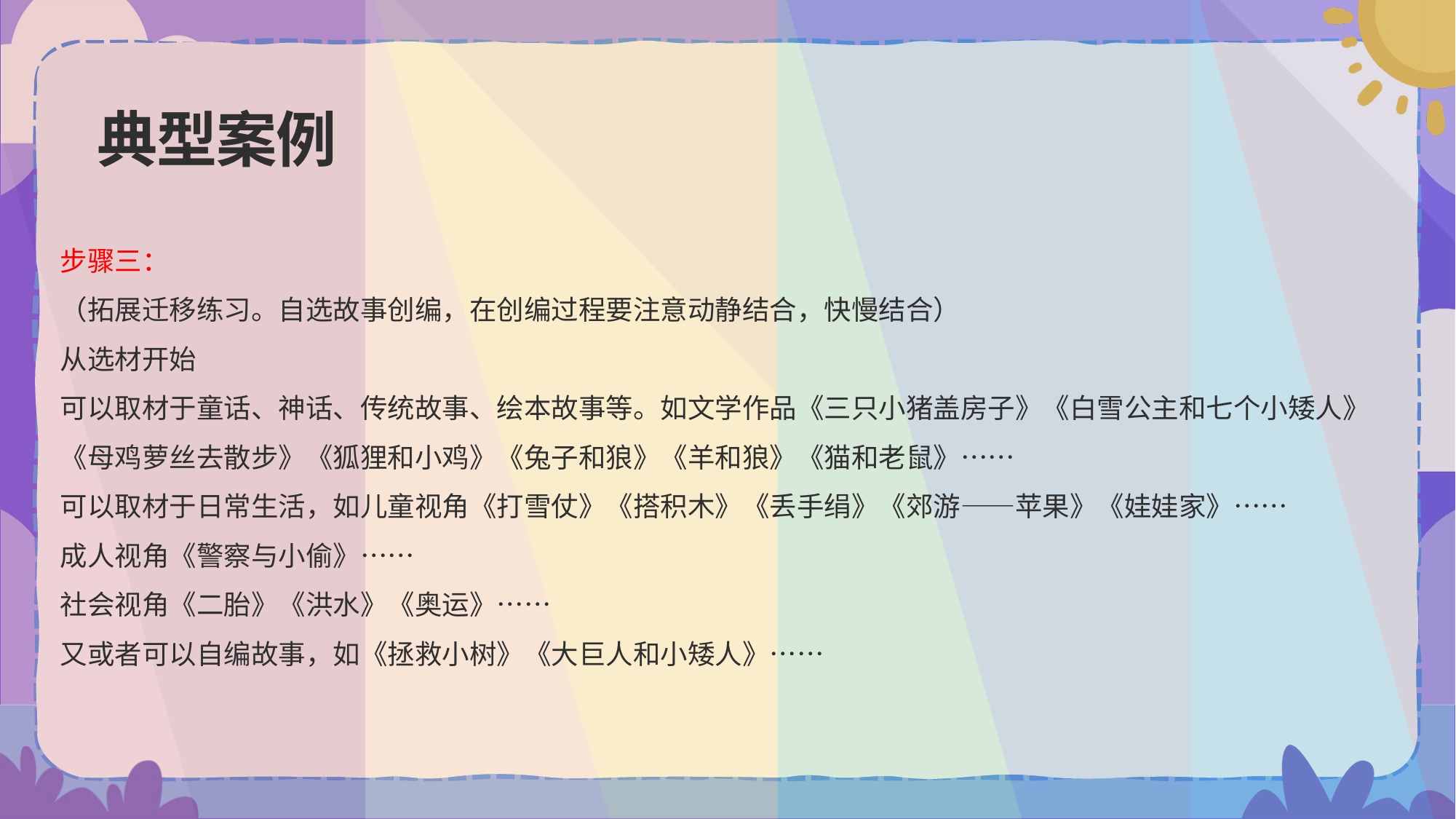

# 典型案例
步骤三：
（拓展迁移练习。自选故事创编，在创编过程要注意动静结合，快慢结合）
从选材开始
可以取材于童话、神话、传统故事、绘本故事等。如文学作品《三只小猪盖房子》《白雪公主和七个小矮人》《母鸡萝丝去散步》《狐狸和小鸡》《兔子和狼》《羊和狼》《猫和老鼠》……
可以取材于日常生活，如儿童视角《打雪仗》《搭积木》《丢手绢》《郊游——苹果》《娃娃家》……
成人视角《警察与小偷》……
社会视角《二胎》《洪水》《奥运》……
又或者可以自编故事，如《拯救小树》《大巨人和小矮人》……